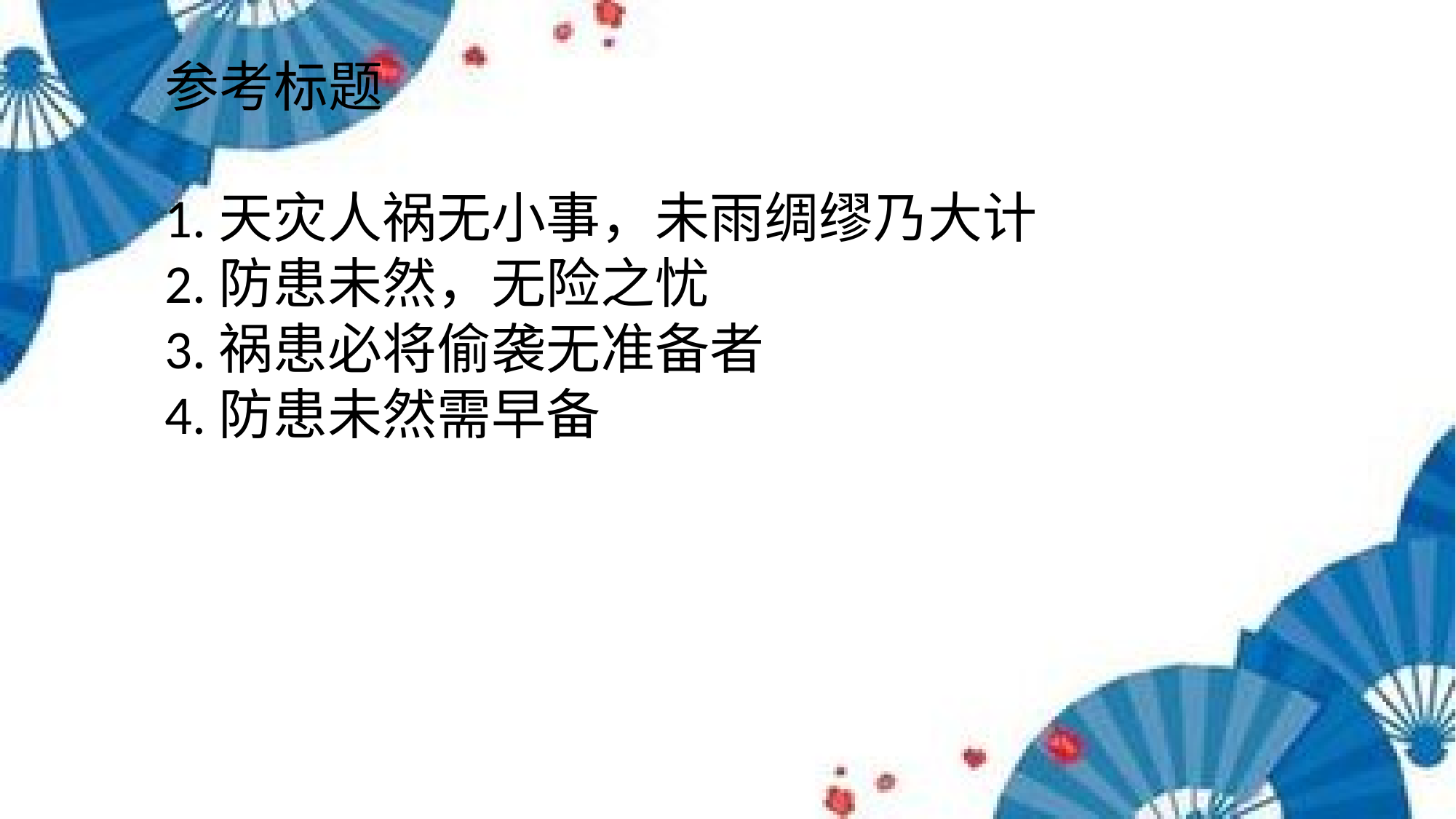

参考标题
1.天灾人祸无小事，未雨绸缪乃大计
2.防患未然，无险之忧
3.祸患必将偷袭无准备者
4.防患未然需早备